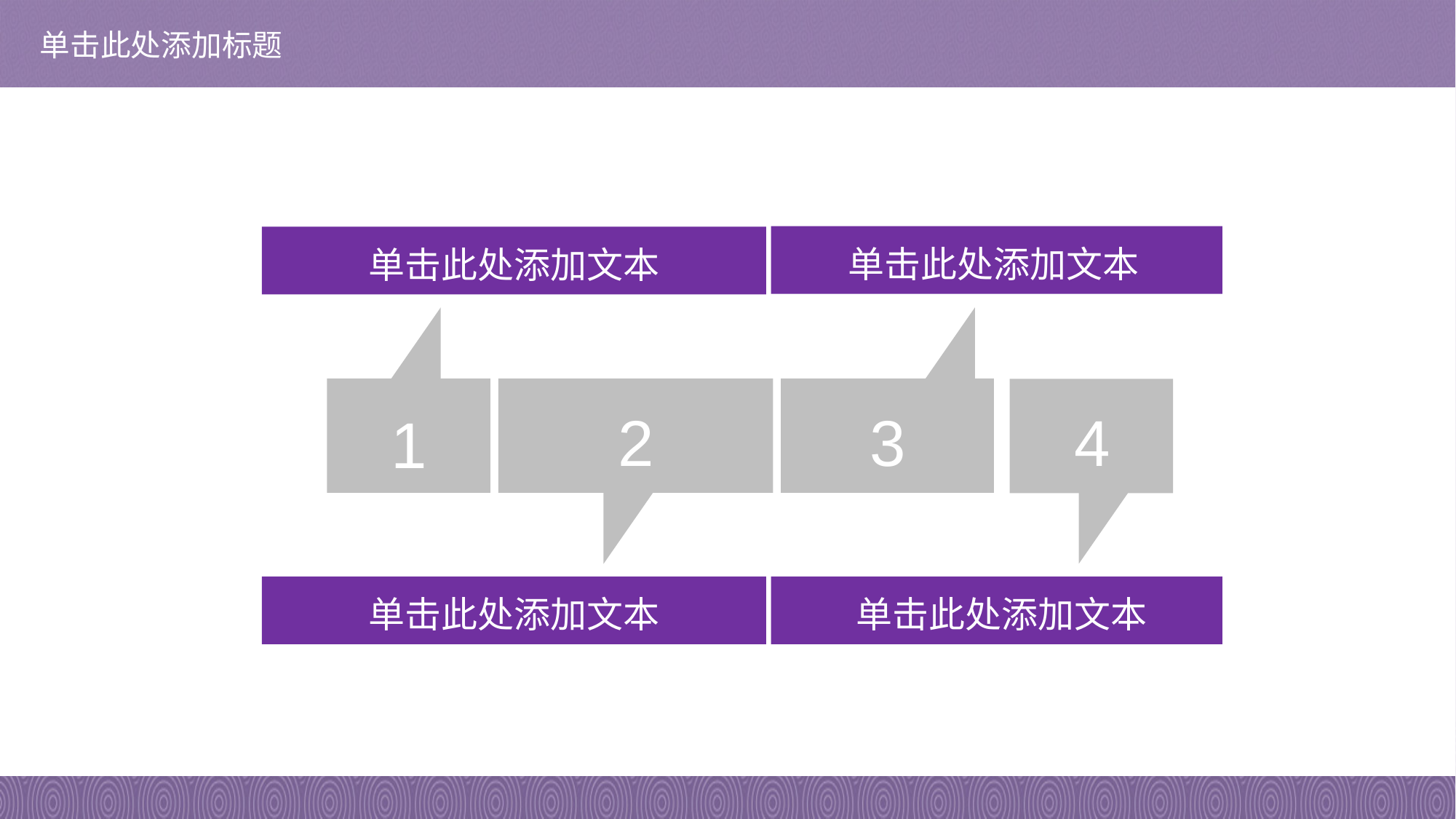

# 单击此处添加标题

单击此处添加文本

单击此处添加文本

3

1

2

4

单击此处添加文本

单击此处添加文本